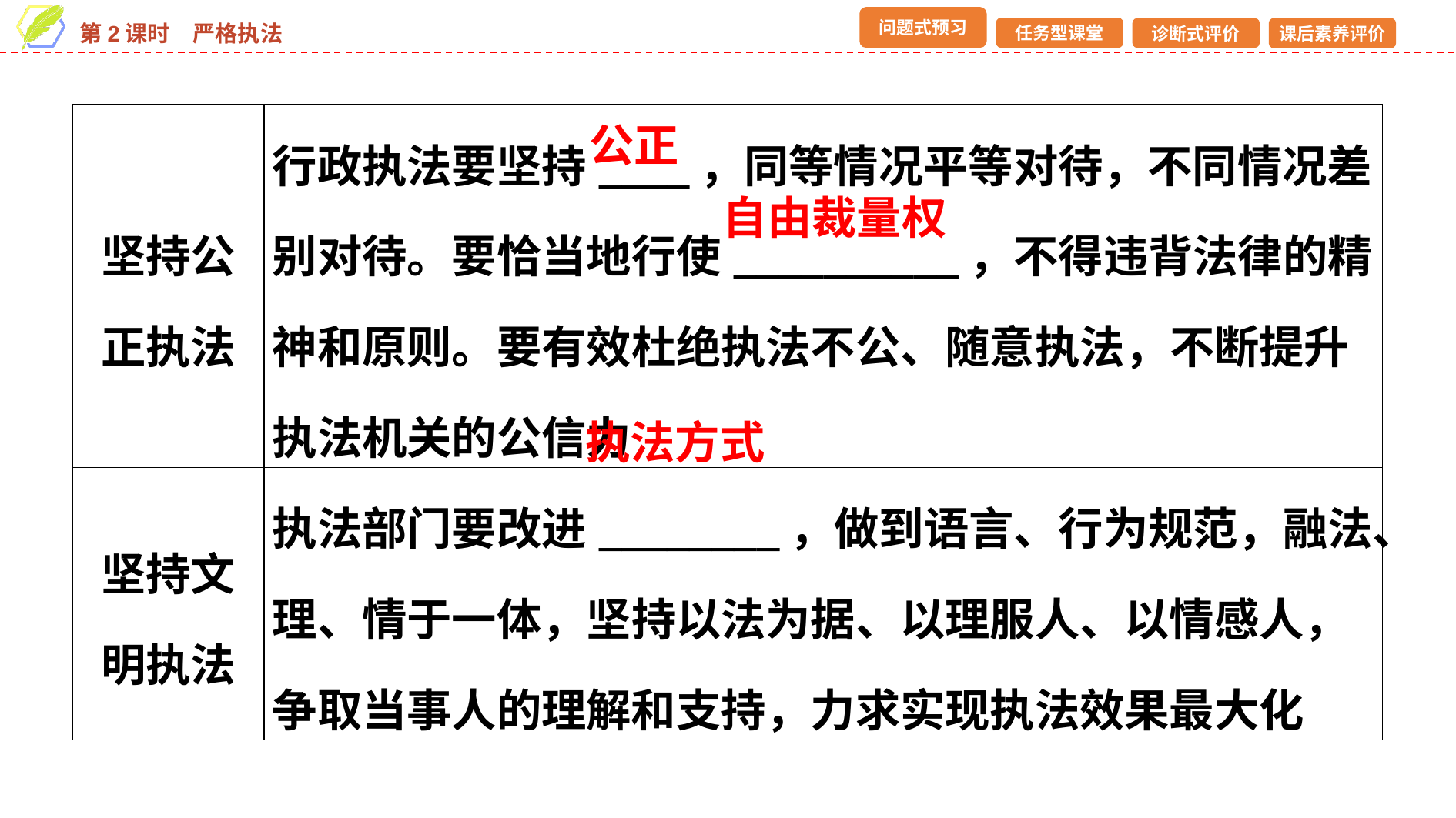

| 坚持公正执法 | 行政执法要坚持\_\_\_\_，同等情况平等对待，不同情况差别对待。要恰当地行使\_\_\_\_\_\_\_\_\_\_，不得违背法律的精神和原则。要有效杜绝执法不公、随意执法，不断提升执法机关的公信力 |
| --- | --- |
| 坚持文明执法 | 执法部门要改进\_\_\_\_\_\_\_\_，做到语言、行为规范，融法、理、情于一体，坚持以法为据、以理服人、以情感人，争取当事人的理解和支持，力求实现执法效果最大化 |
公正
自由裁量权
执法方式